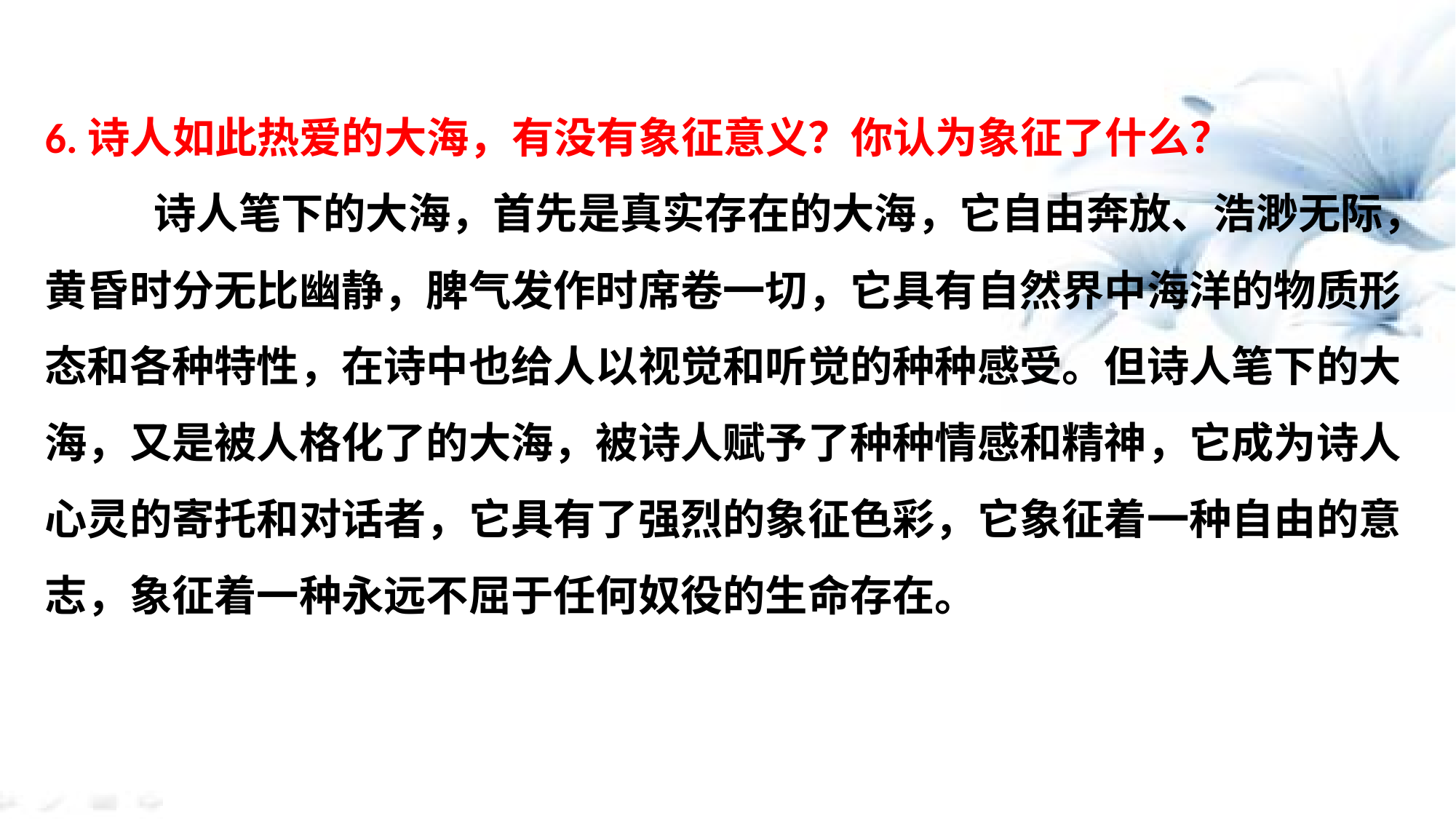

6.诗人如此热爱的大海，有没有象征意义？你认为象征了什么？
	诗人笔下的大海，首先是真实存在的大海，它自由奔放、浩渺无际，黄昏时分无比幽静，脾气发作时席卷一切，它具有自然界中海洋的物质形态和各种特性，在诗中也给人以视觉和听觉的种种感受。但诗人笔下的大海，又是被人格化了的大海，被诗人赋予了种种情感和精神，它成为诗人心灵的寄托和对话者，它具有了强烈的象征色彩，它象征着一种自由的意志，象征着一种永远不屈于任何奴役的生命存在。